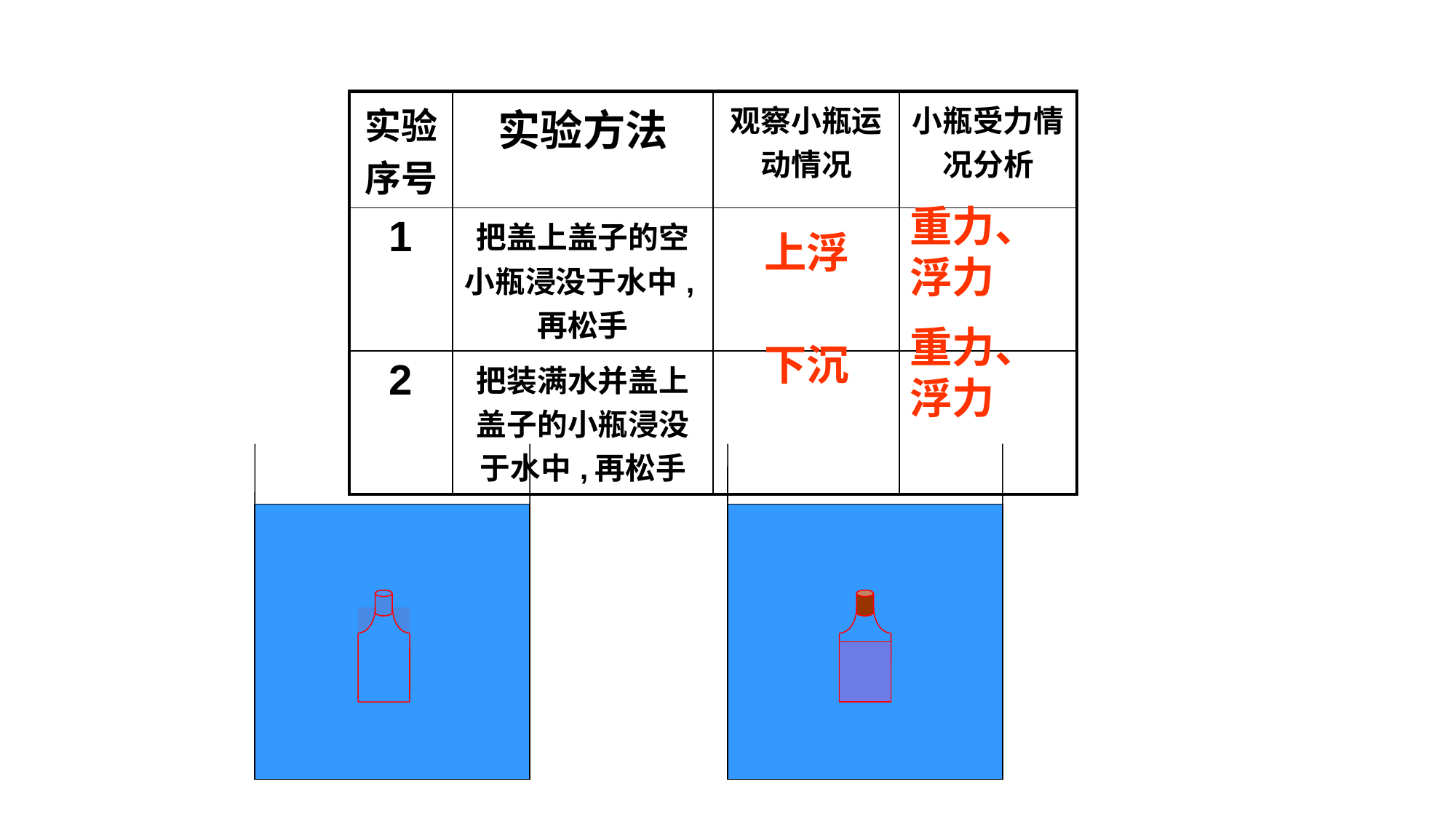

| 实验序号 | 实验方法 | 观察小瓶运动情况 | 小瓶受力情况分析 |
| --- | --- | --- | --- |
| 1 | 把盖上盖子的空小瓶浸没于水中,再松手 |  |  |
| 2 | 把装满水并盖上盖子的小瓶浸没于水中,再松手 |  |  |
重力、浮力
上浮
重力、浮力
下沉